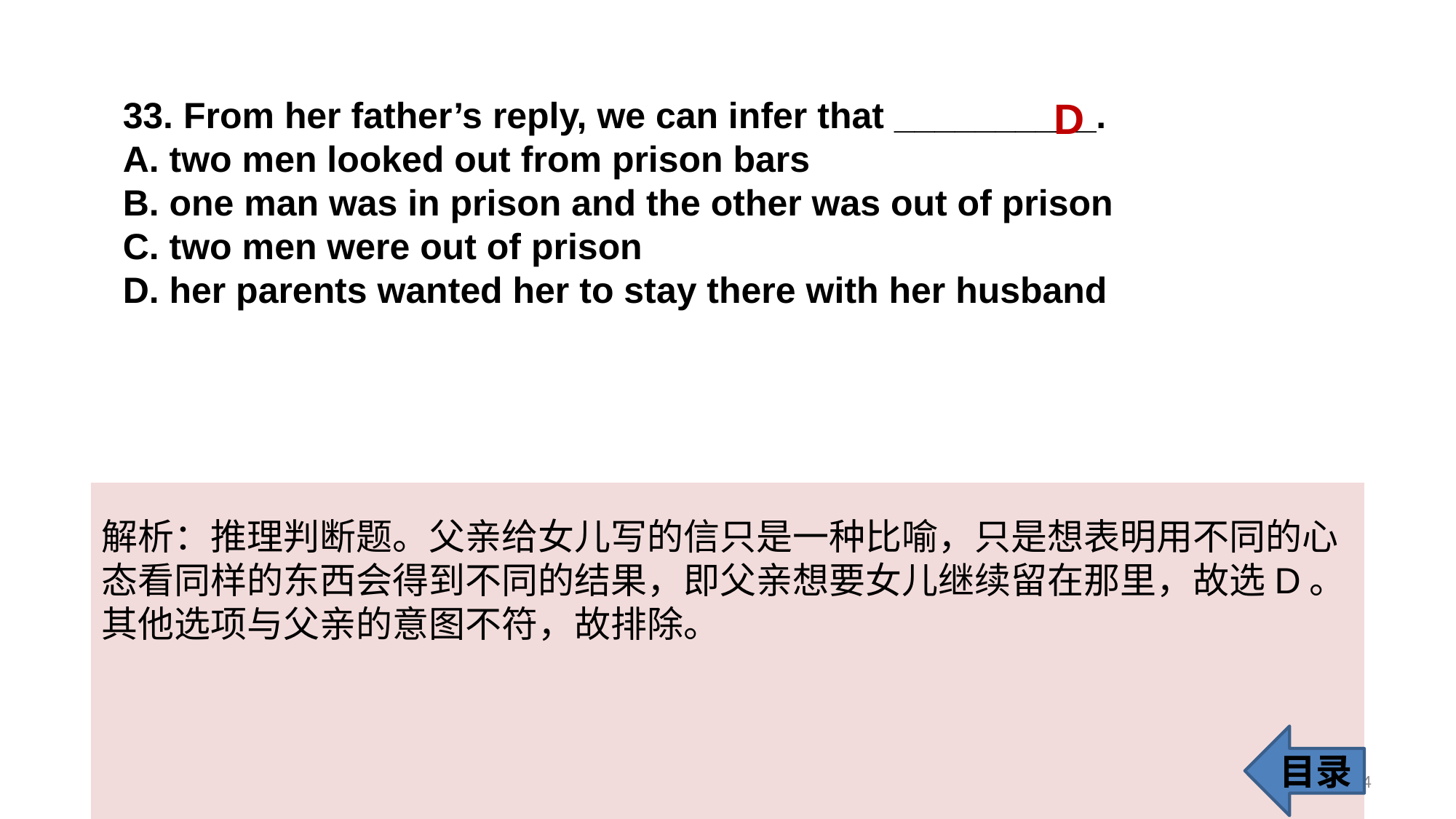

33. From her father’s reply, we can infer that __________.
A. two men looked out from prison bars
B. one man was in prison and the other was out of prison
C. two men were out of prison
D. her parents wanted her to stay there with her husband
D

解析：推理判断题。父亲给女儿写的信只是一种比喻，只是想表明用不同的心
态看同样的东西会得到不同的结果，即父亲想要女儿继续留在那里，故选D。其他选项与父亲的意图不符，故排除。
目录
34